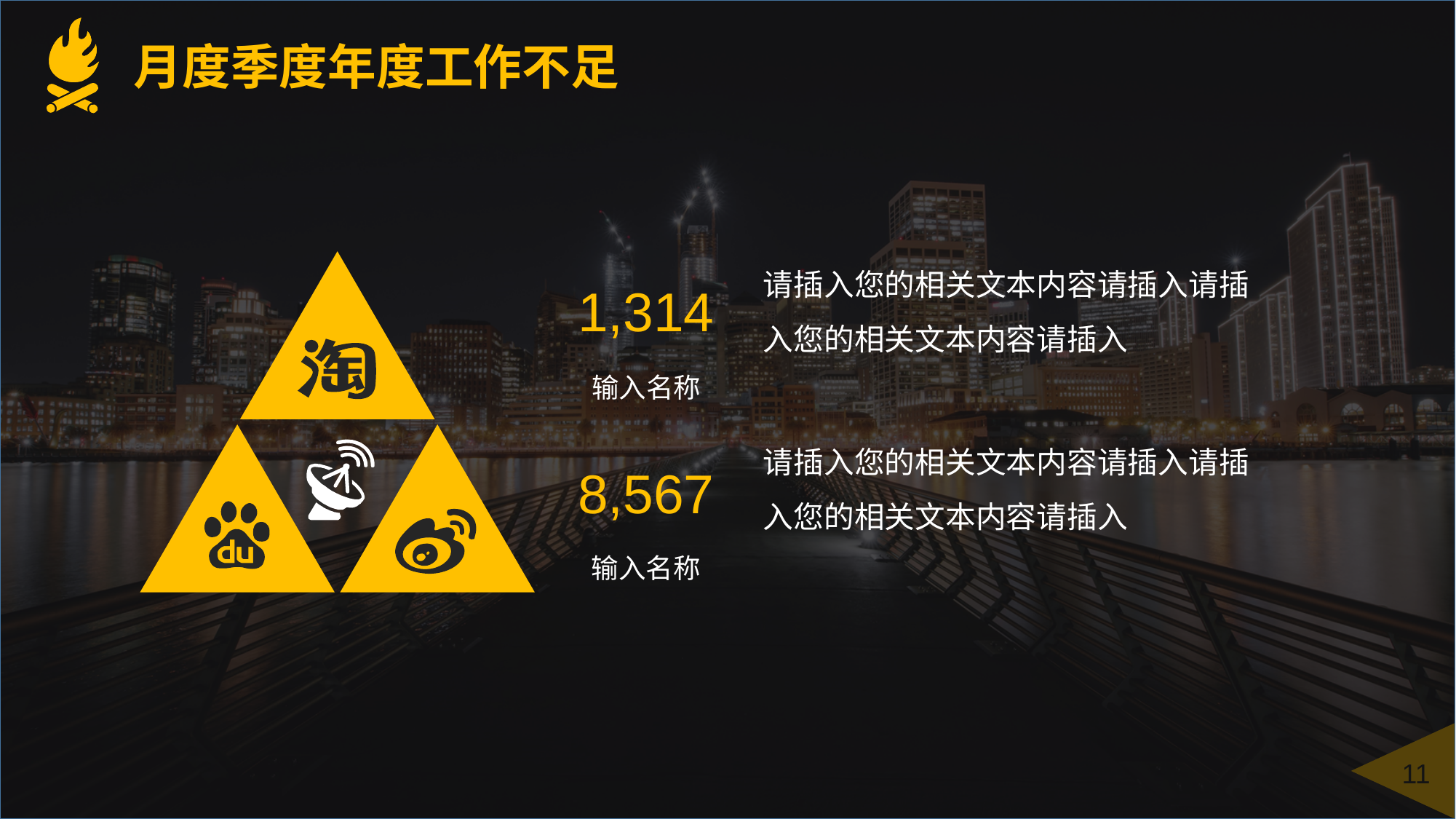

月度季度年度工作不足
请插入您的相关文本内容请插入请插入您的相关文本内容请插入

1,314

输入名称
请插入您的相关文本内容请插入请插入您的相关文本内容请插入

8,567

输入名称